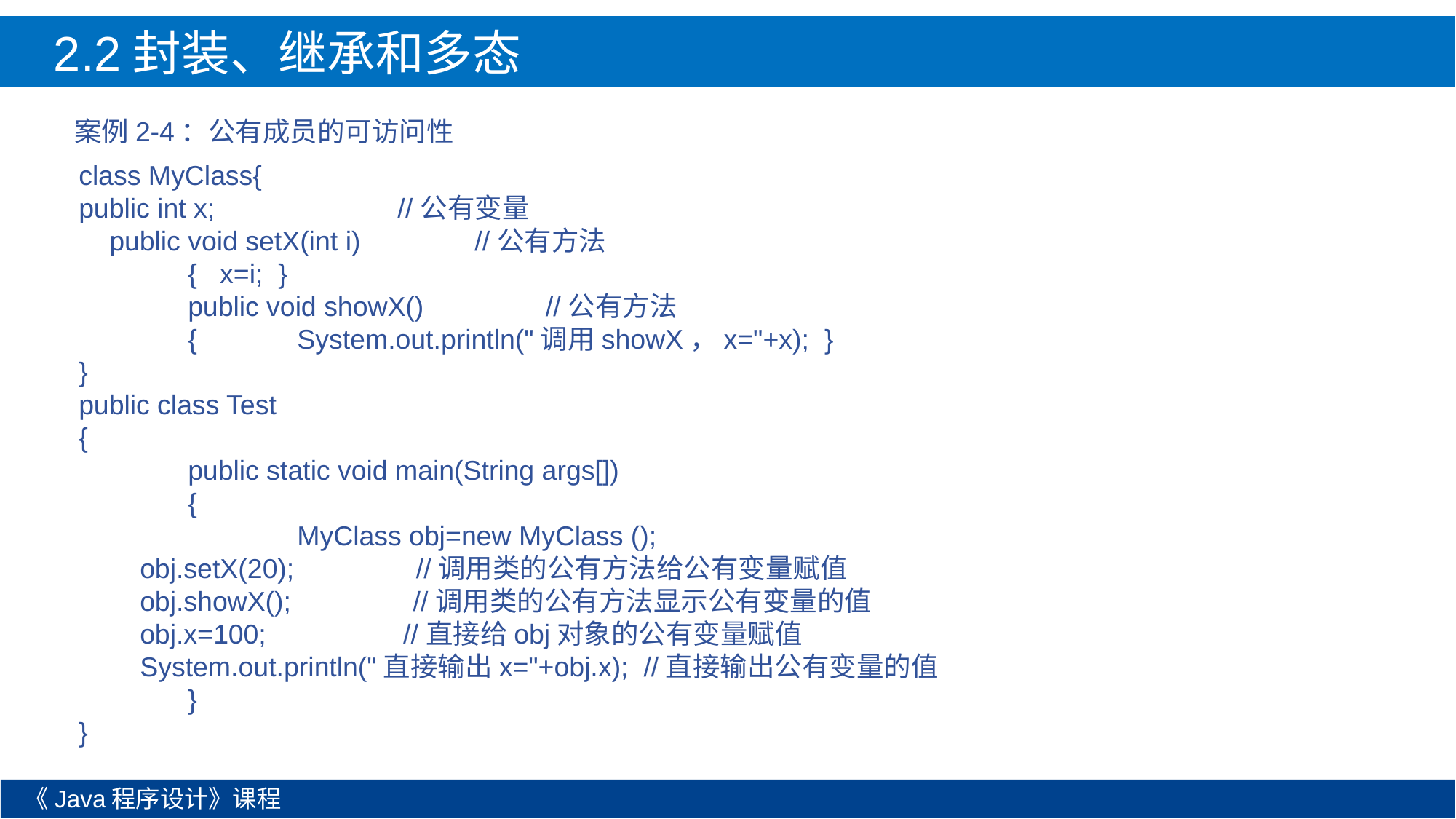

2.2封装、继承和多态
案例2-4：公有成员的可访问性
class MyClass{
public int x;                        //公有变量
    public void setX(int i)               //公有方法
	{   x=i;  }
	public void showX()                //公有方法
	{	System.out.println("调用showX，x="+x);  }
}
public class Test
{
	public static void main(String args[])
	{
		MyClass obj=new MyClass ();
        obj.setX(20);                //调用类的公有方法给公有变量赋值
        obj.showX();                //调用类的公有方法显示公有变量的值
        obj.x=100;                  //直接给obj对象的公有变量赋值
        System.out.println("直接输出x="+obj.x);  //直接输出公有变量的值
	}
}
《Java程序设计》课程